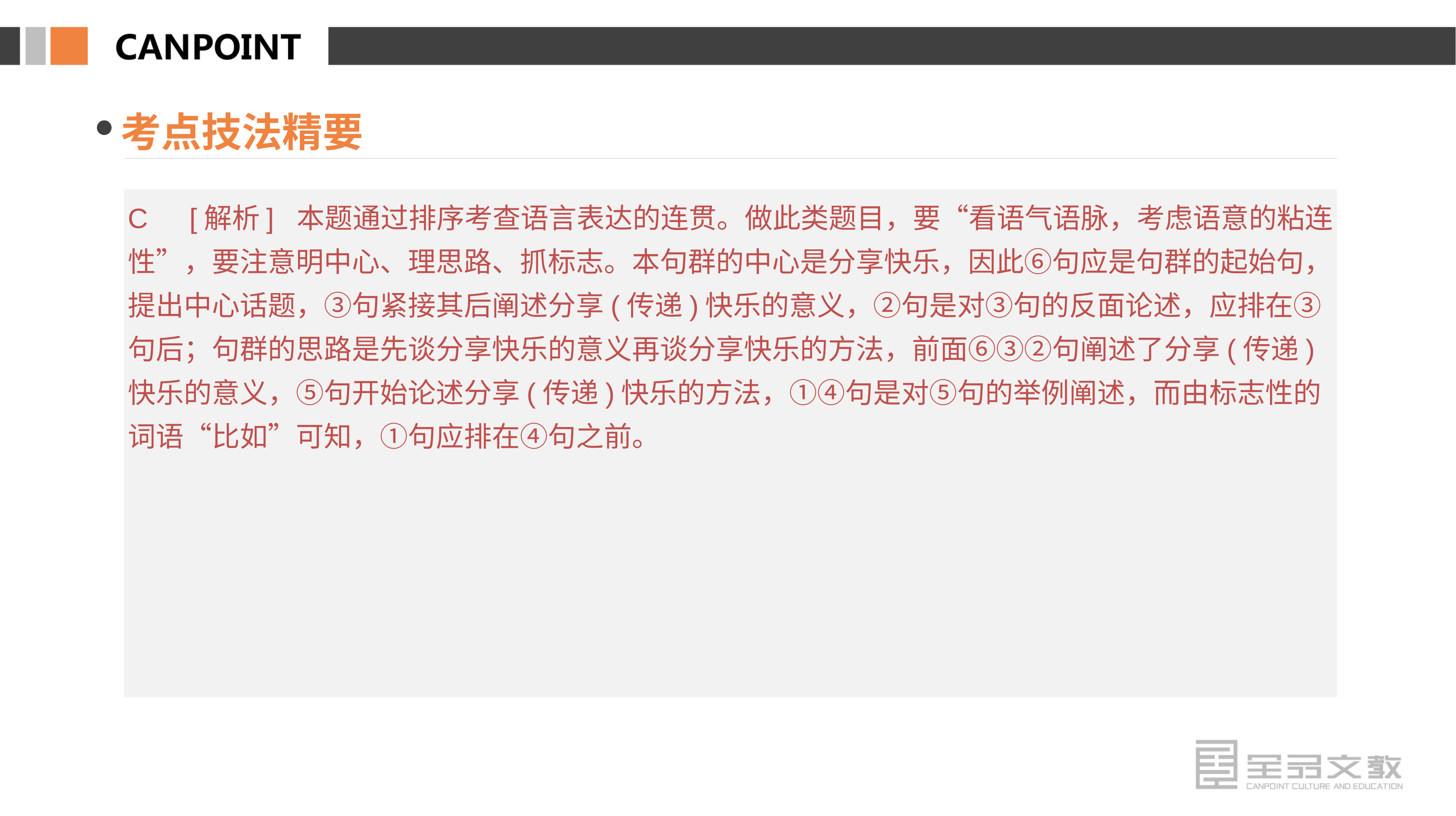

考点技法精要

C　[解析]  本题通过排序考查语言表达的连贯。做此类题目，要“看语气语脉，考虑语意的粘连性”，要注意明中心、理思路、抓标志。本句群的中心是分享快乐，因此⑥句应是句群的起始句，提出中心话题，③句紧接其后阐述分享(传递)快乐的意义，②句是对③句的反面论述，应排在③句后；句群的思路是先谈分享快乐的意义再谈分享快乐的方法，前面⑥③②句阐述了分享(传递)快乐的意义，⑤句开始论述分享(传递)快乐的方法，①④句是对⑤句的举例阐述，而由标志性的词语“比如”可知，①句应排在④句之前。